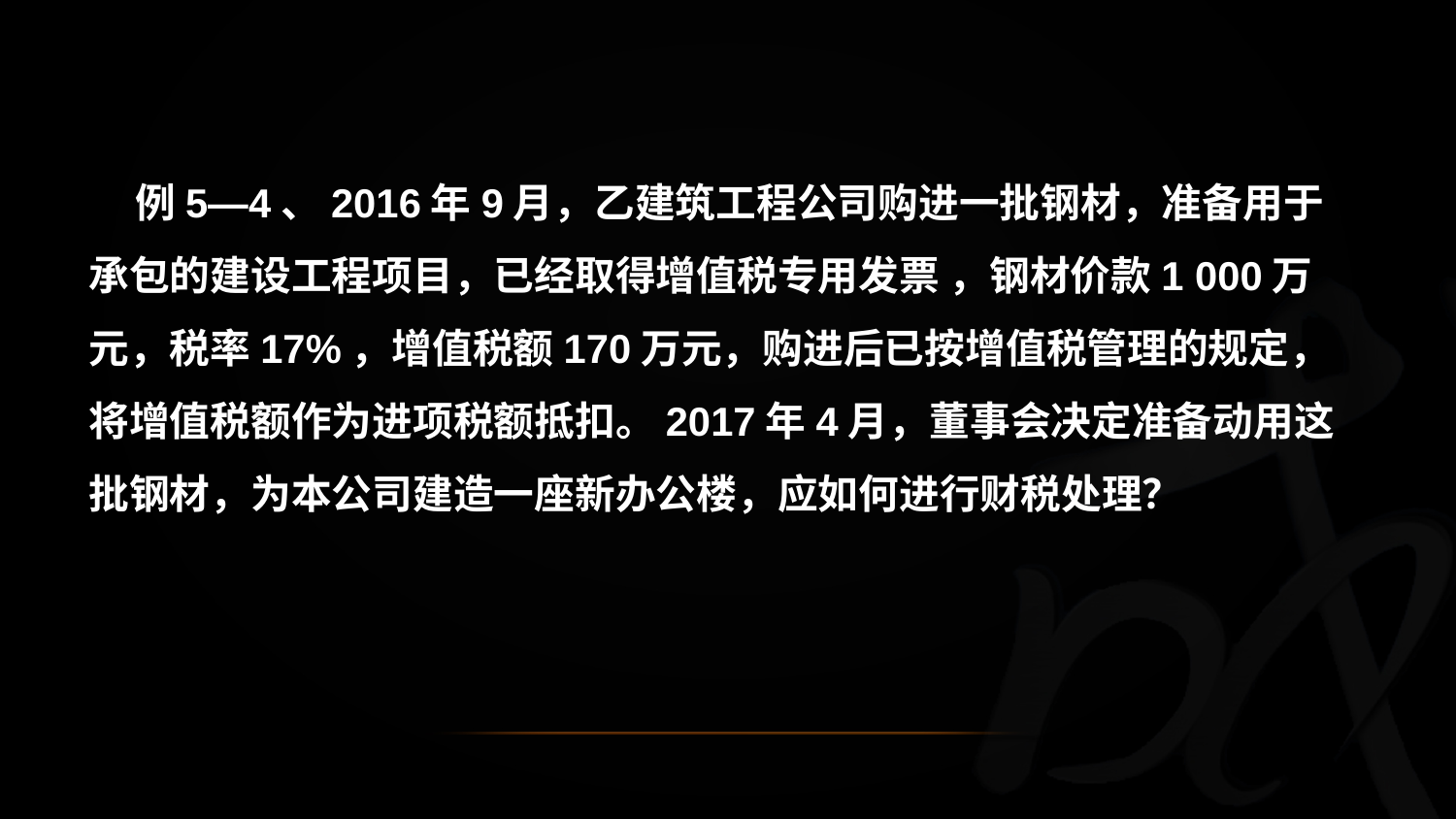

例5—4、2016年9月，乙建筑工程公司购进一批钢材，准备用于承包的建设工程项目，已经取得增值税专用发票 ，钢材价款1 000万元，税率17%，增值税额170万元，购进后已按增值税管理的规定，将增值税额作为进项税额抵扣。2017年4月，董事会决定准备动用这批钢材，为本公司建造一座新办公楼，应如何进行财税处理？